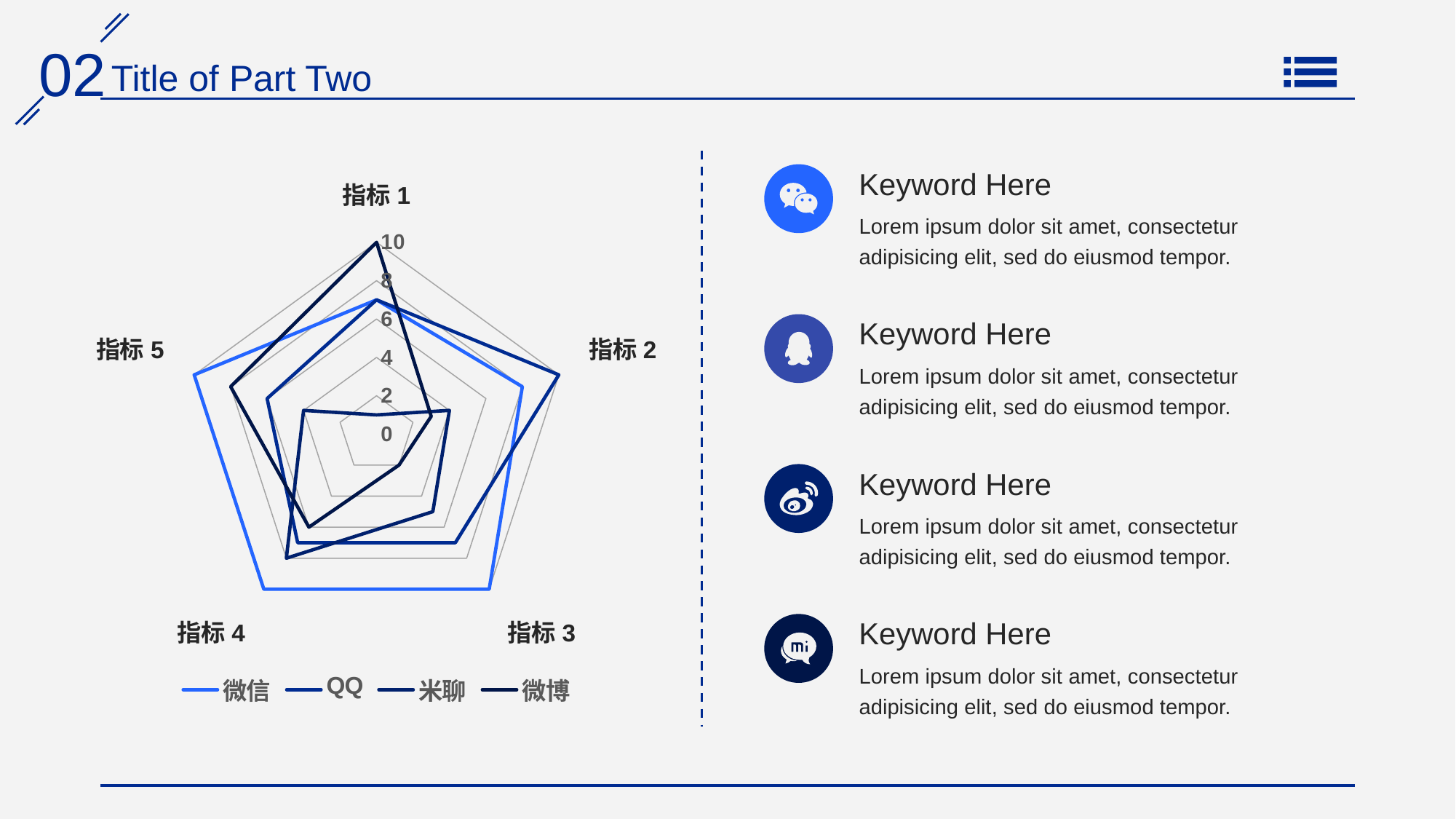

Keyword Here

### Chart

| Category | 微信 | QQ | 米聊 | 微博 |
|---|---|---|---|---|
| 指标1 | 7.0 | 7.0 | 1.0 | 10.0 |
| 指标2 | 8.0 | 10.0 | 4.0 | 3.0 |
| 指标3 | 10.0 | 7.0 | 5.0 | 2.0 |
| 指标4 | 10.0 | 7.0 | 8.0 | 6.0 |
| 指标5 | 10.0 | 6.0 | 4.0 | 8.0 |

Lorem ipsum dolor sit amet, consectetur adipisicing elit, sed do eiusmod tempor.
Keyword Here

Lorem ipsum dolor sit amet, consectetur adipisicing elit, sed do eiusmod tempor.
Keyword Here

Lorem ipsum dolor sit amet, consectetur adipisicing elit, sed do eiusmod tempor.
Keyword Here

Lorem ipsum dolor sit amet, consectetur adipisicing elit, sed do eiusmod tempor.